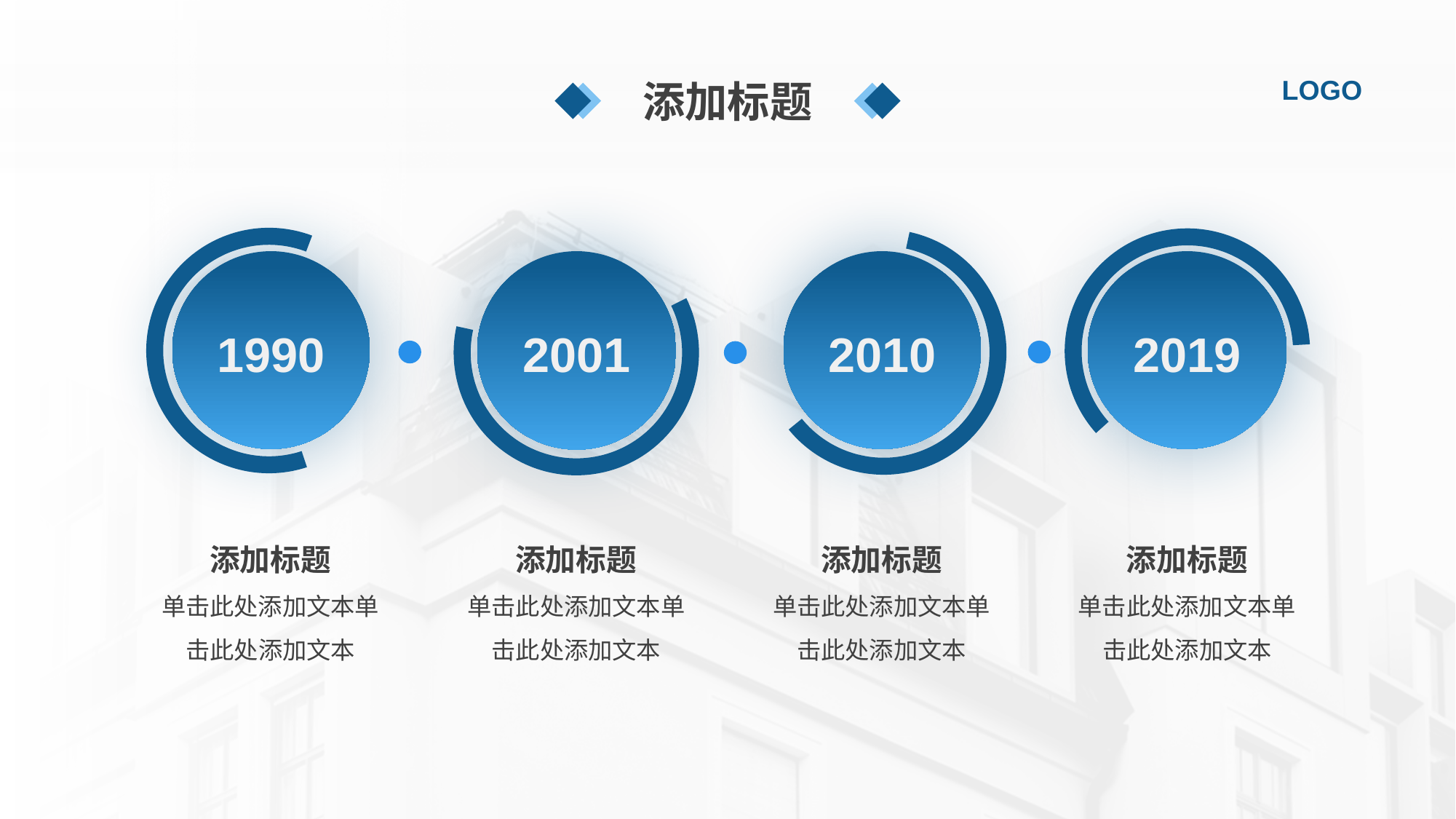

添加标题

1990
2001
2010
2019

添加标题
单击此处添加文本单击此处添加文本
添加标题
单击此处添加文本单击此处添加文本
添加标题
单击此处添加文本单击此处添加文本
添加标题
单击此处添加文本单击此处添加文本